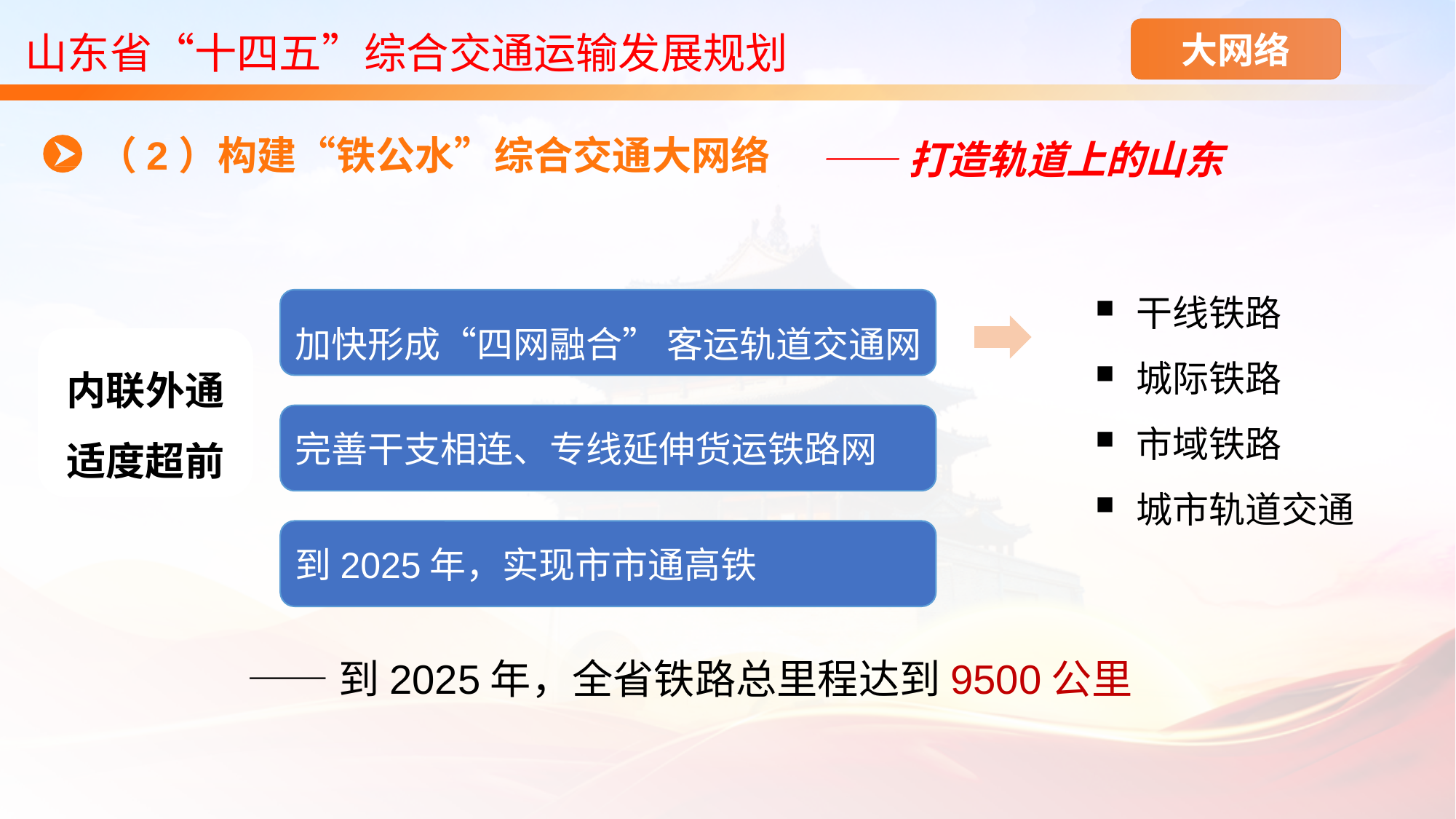

山东省“十四五”综合交通运输发展规划
大网络

——打造轨道上的山东
（2）构建“铁公水”综合交通大网络

干线铁路
城际铁路
市域铁路
城市轨道交通
加快形成“四网融合” 客运轨道交通网

完善干支相连、专线延伸货运铁路网
——到2025年，全省铁路总里程达到9500公里
内联外通
适度超前
到2025年，实现市市通高铁